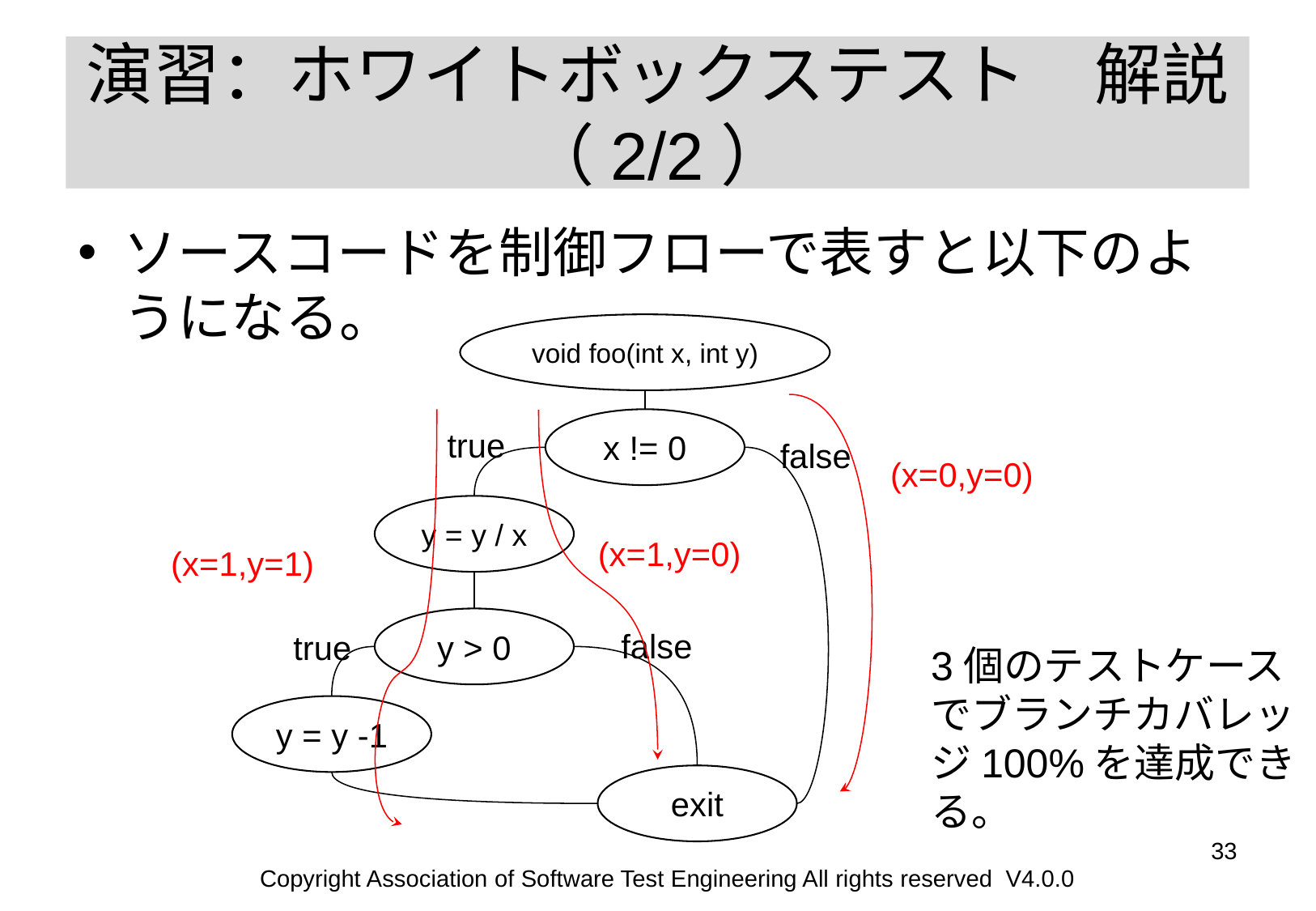

# 演習：ホワイトボックステスト　解説 （2/2）
ソースコードを制御フローで表すと以下のようになる。
void foo(int x, int y)

x != 0
true
false
(x=0,y=0)
y = y / x
(x=1,y=0)
(x=1,y=1)
y > 0
false
true
3個のテストケースでブランチカバレッジ100%を達成できる。
y = y -1

exit

33
Copyright Association of Software Test Engineering All rights reserved  V4.0.0